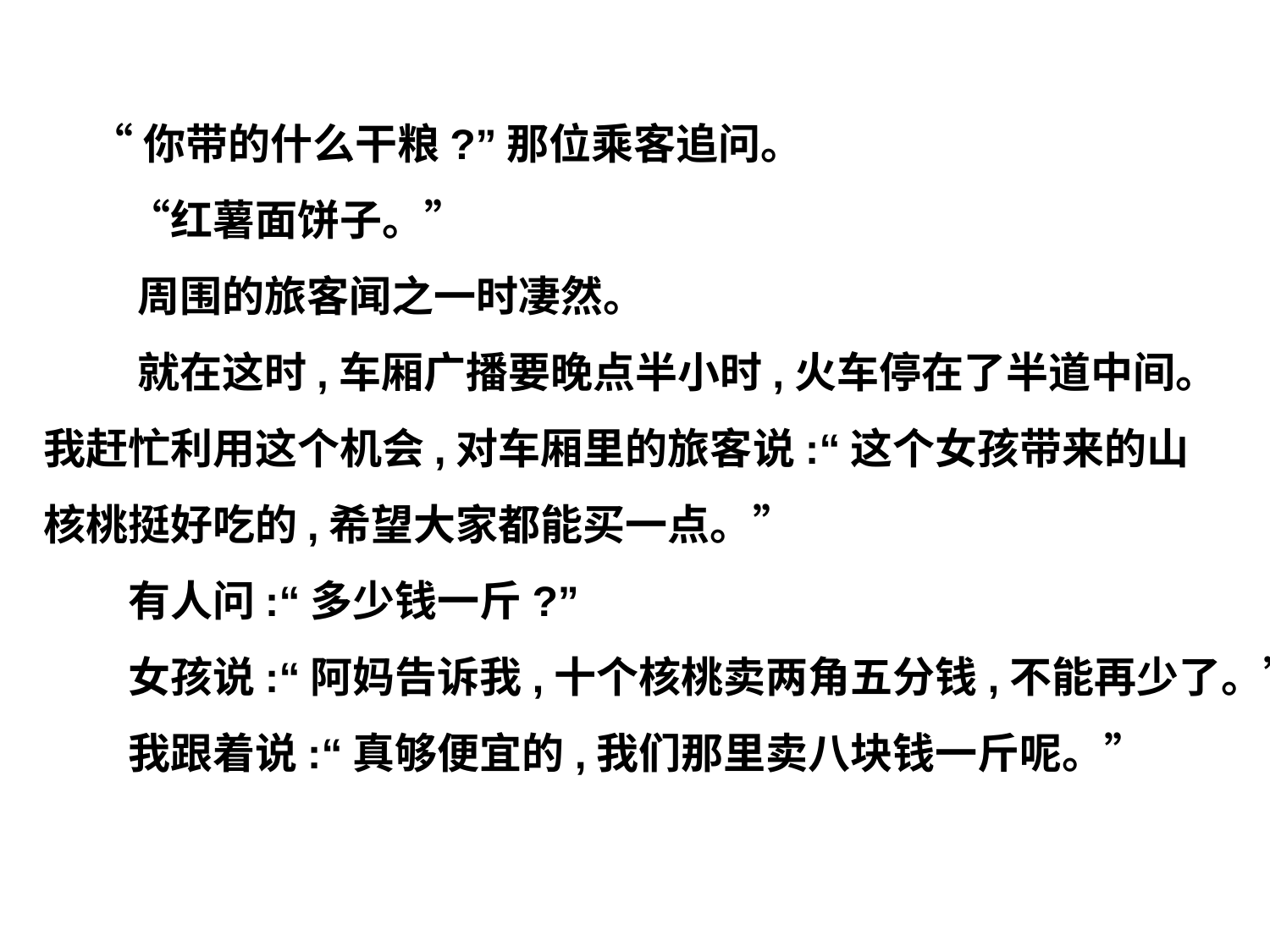

“你带的什么干粮?”那位乘客追问。
　　“红薯面饼子。”
　　 周围的旅客闻之一时凄然。
　 　就在这时,车厢广播要晚点半小时,火车停在了半道中间。
我赶忙利用这个机会,对车厢里的旅客说:“这个女孩带来的山
核桃挺好吃的,希望大家都能买一点。”
　　有人问:“多少钱一斤?”
　　女孩说:“阿妈告诉我,十个核桃卖两角五分钱,不能再少了。”
　　我跟着说:“真够便宜的,我们那里卖八块钱一斤呢。”